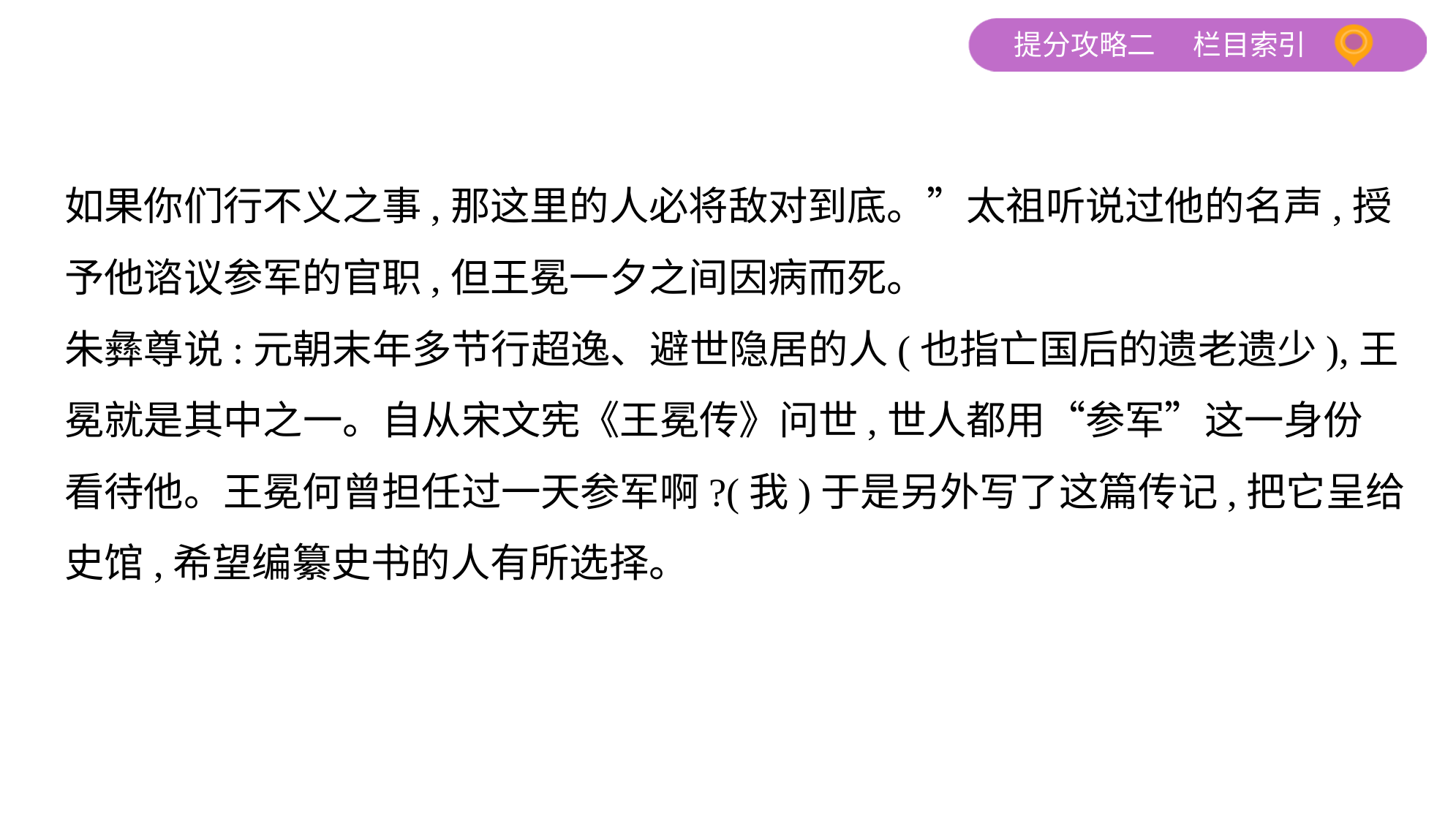

如果你们行不义之事,那这里的人必将敌对到底。”太祖听说过他的名声,授
予他谘议参军的官职,但王冕一夕之间因病而死。
朱彝尊说:元朝末年多节行超逸、避世隐居的人(也指亡国后的遗老遗少),王
冕就是其中之一。自从宋文宪《王冕传》问世,世人都用“参军”这一身份
看待他。王冕何曾担任过一天参军啊?(我)于是另外写了这篇传记,把它呈给
史馆,希望编纂史书的人有所选择。